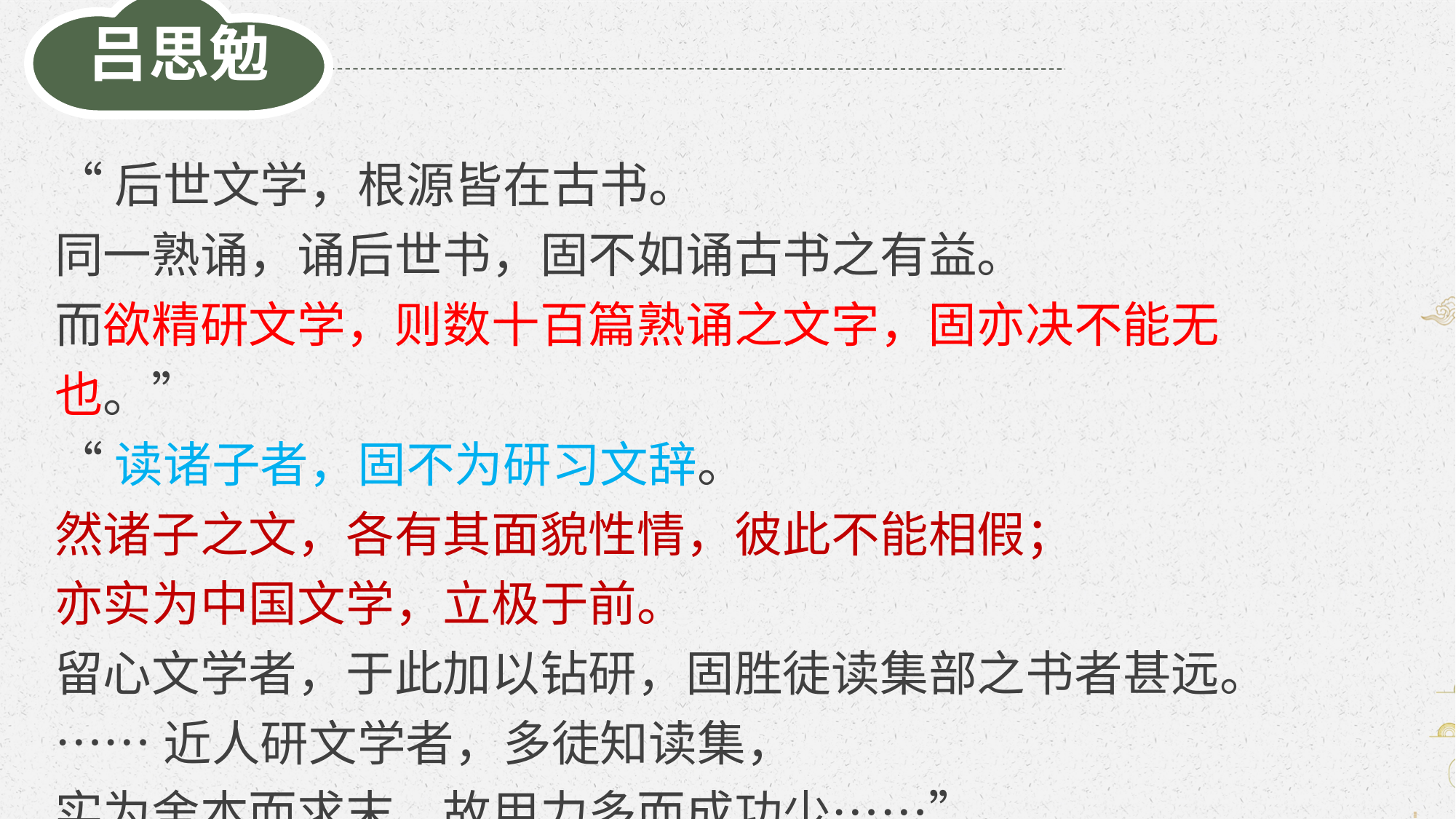

吕思勉
“后世文学，根源皆在古书。
同一熟诵，诵后世书，固不如诵古书之有益。
而欲精研文学，则数十百篇熟诵之文字，固亦决不能无也。”
“读诸子者，固不为研习文辞。
然诸子之文，各有其面貌性情，彼此不能相假；
亦实为中国文学，立极于前。
留心文学者，于此加以钻研，固胜徒读集部之书者甚远。
……近人研文学者，多徒知读集，
实为舍本而求末，故用力多而成功少……”。